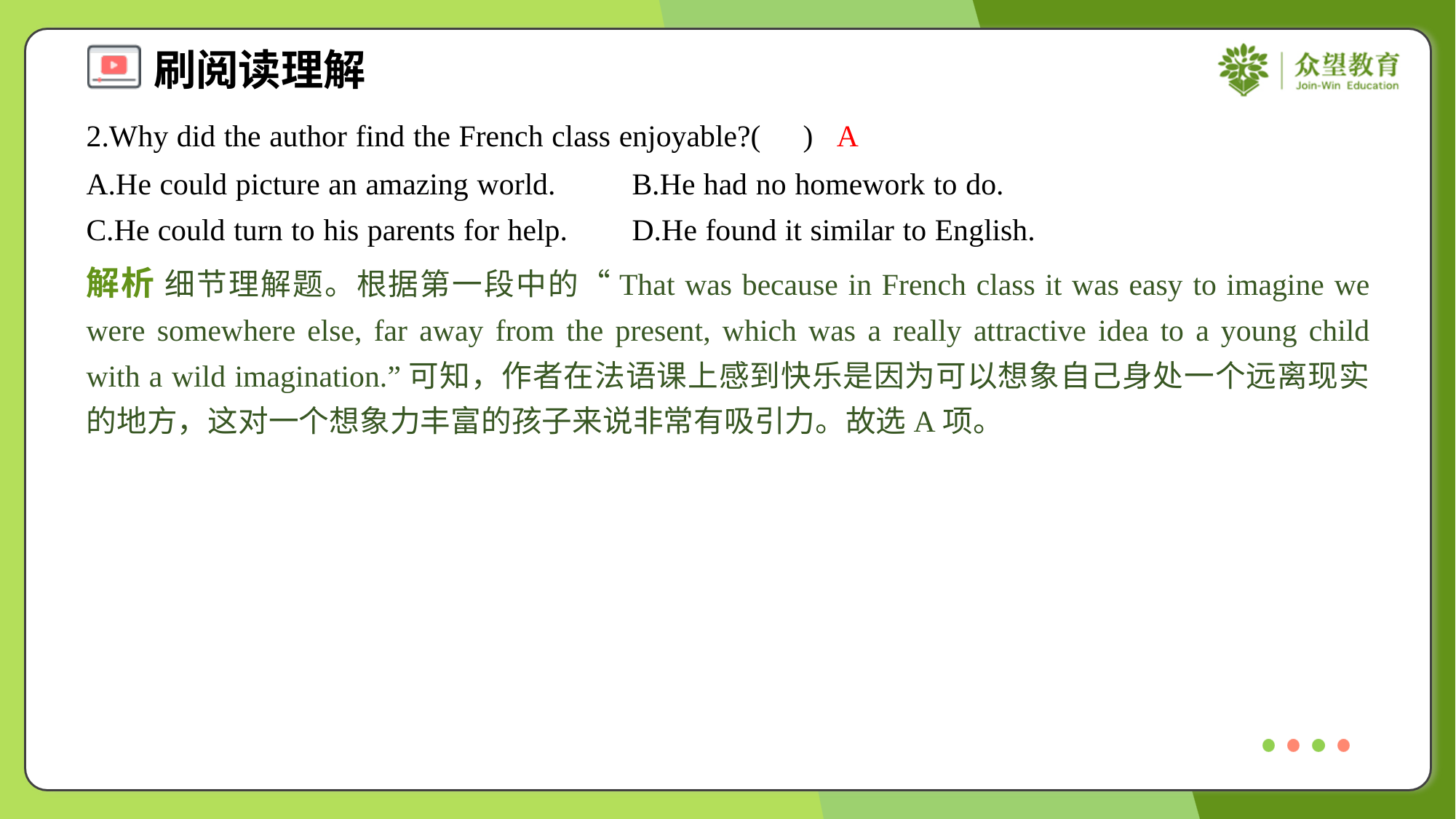

2.Why did the author find the French class enjoyable?(     )
A
A.He could picture an amazing world.	B.He had no homework to do.
C.He could turn to his parents for help.	D.He found it similar to English.
解析 细节理解题。根据第一段中的“That was because in French class it was easy to imagine we were somewhere else, far away from the present, which was a really attractive idea to a young child with a wild imagination.”可知，作者在法语课上感到快乐是因为可以想象自己身处一个远离现实的地方，这对一个想象力丰富的孩子来说非常有吸引力。故选A项。